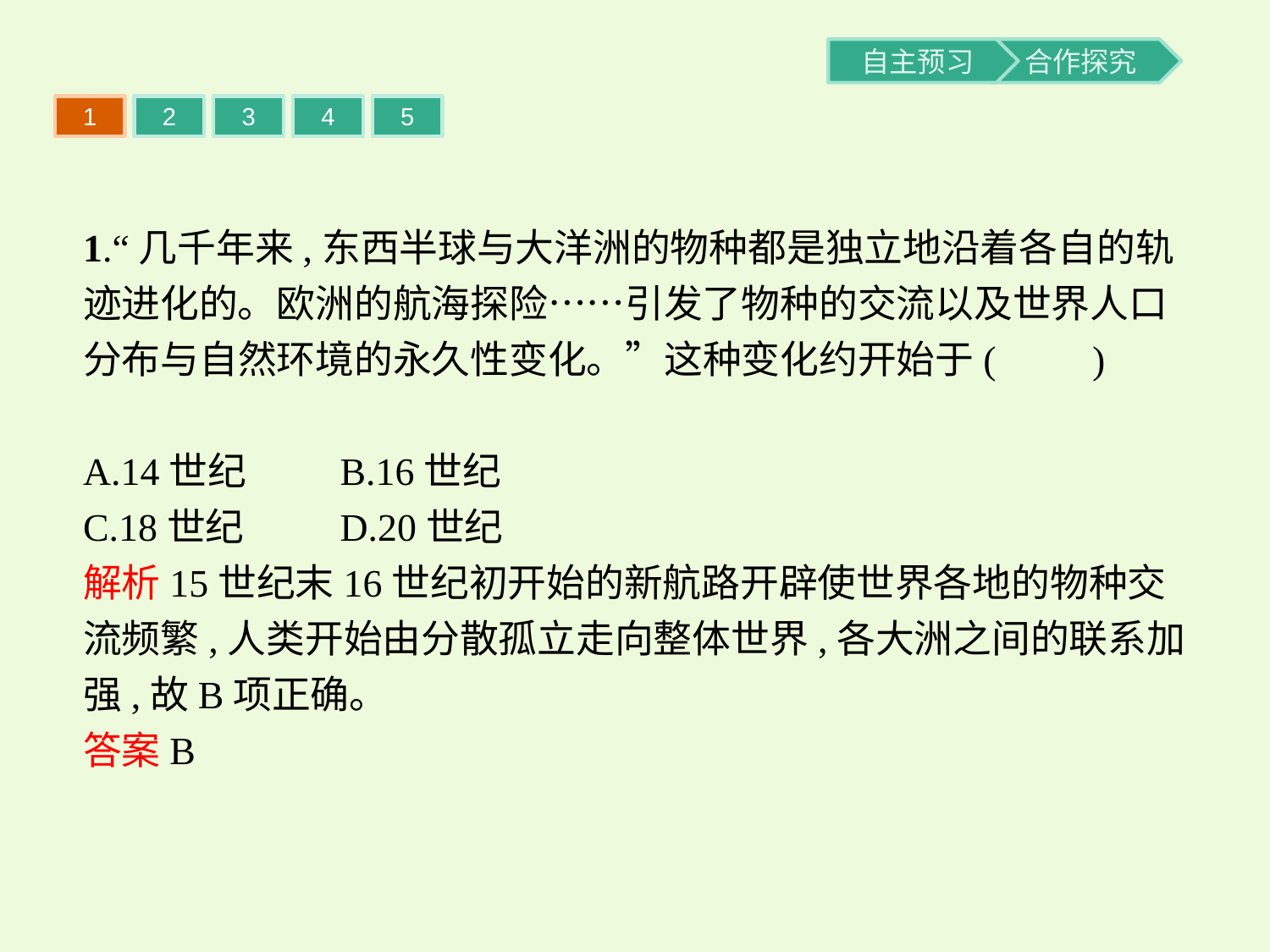

1
2
3
4
5
1.“几千年来,东西半球与大洋洲的物种都是独立地沿着各自的轨迹进化的。欧洲的航海探险……引发了物种的交流以及世界人口分布与自然环境的永久性变化。”这种变化约开始于(　　)
A.14世纪	B.16世纪
C.18世纪	D.20世纪
解析15世纪末16世纪初开始的新航路开辟使世界各地的物种交流频繁,人类开始由分散孤立走向整体世界,各大洲之间的联系加强,故B项正确。
答案B